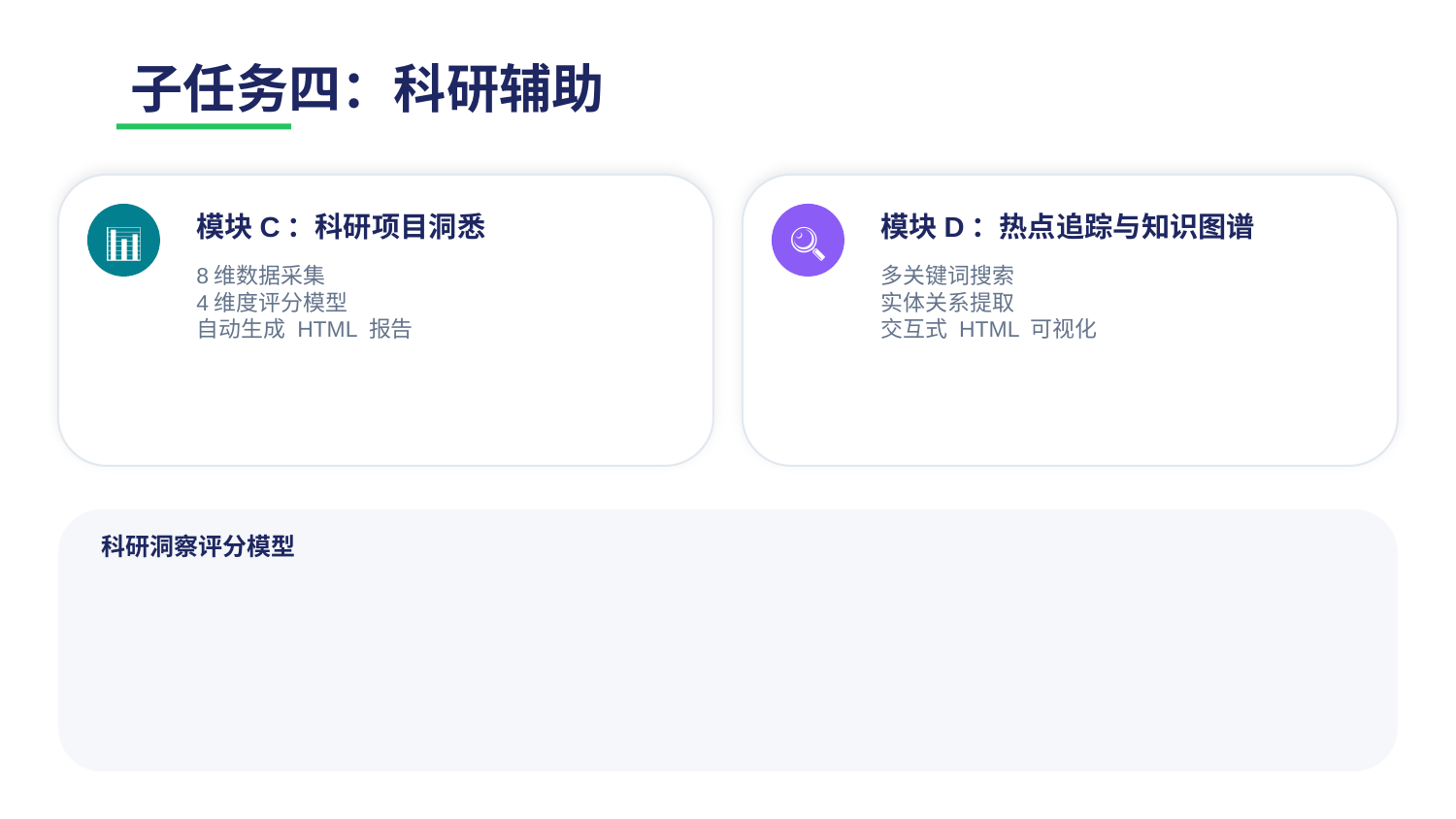

子任务四：科研辅助

模块C：科研项目洞悉
模块D：热点追踪与知识图谱

📊

🔍
8维数据采集
4维度评分模型
自动生成 HTML 报告
多关键词搜索
实体关系提取
交互式 HTML 可视化

科研洞察评分模型